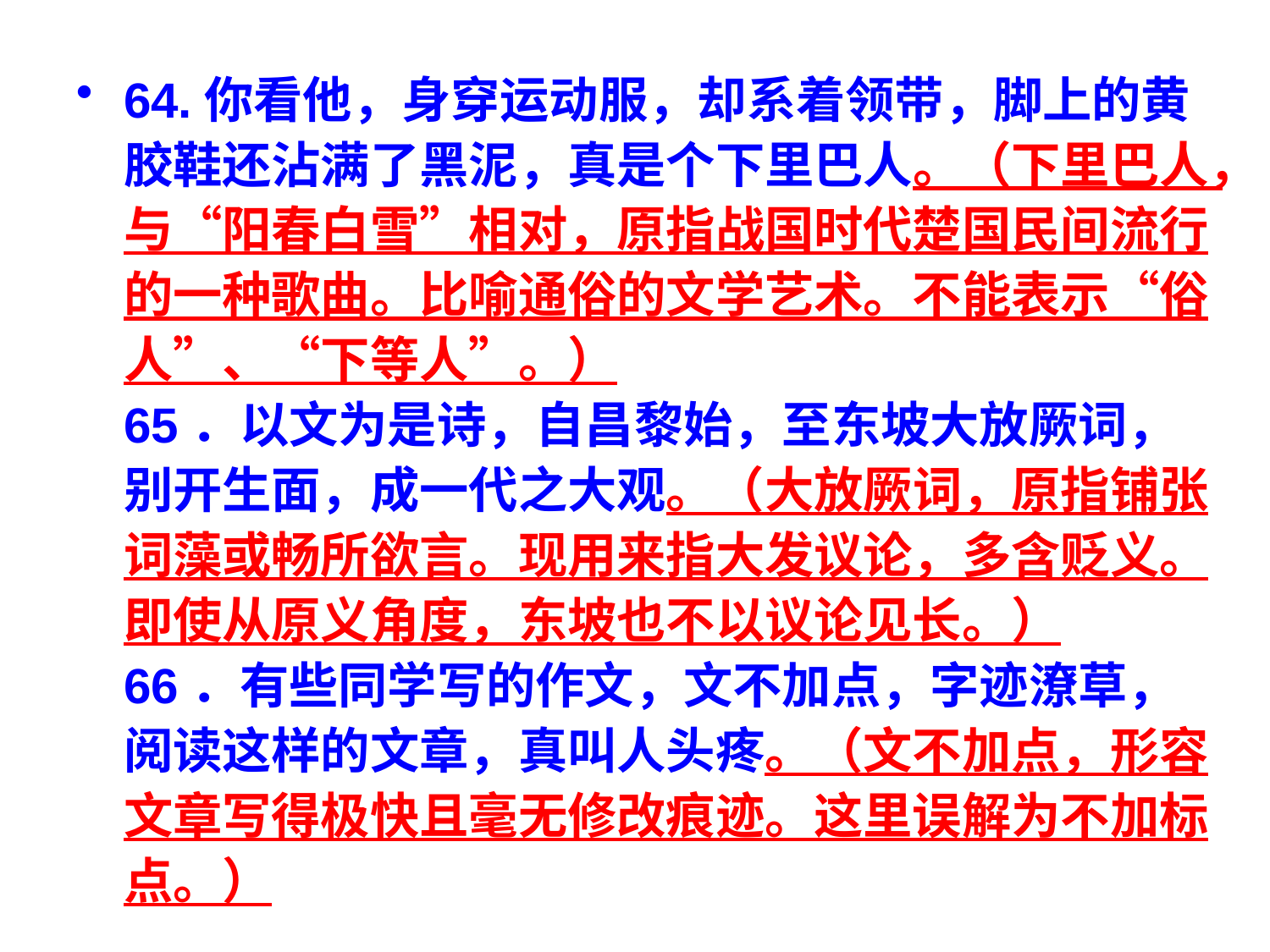

64.你看他，身穿运动服，却系着领带，脚上的黄胶鞋还沾满了黑泥，真是个下里巴人。（下里巴人，与“阳春白雪”相对，原指战国时代楚国民间流行的一种歌曲。比喻通俗的文学艺术。不能表示“俗人”、“下等人”。）
65．以文为是诗，自昌黎始，至东坡大放厥词，别开生面，成一代之大观。（大放厥词，原指铺张词藻或畅所欲言。现用来指大发议论，多含贬义。即使从原义角度，东坡也不以议论见长。）
66．有些同学写的作文，文不加点，字迹潦草，阅读这样的文章，真叫人头疼。（文不加点，形容文章写得极快且毫无修改痕迹。这里误解为不加标点。）